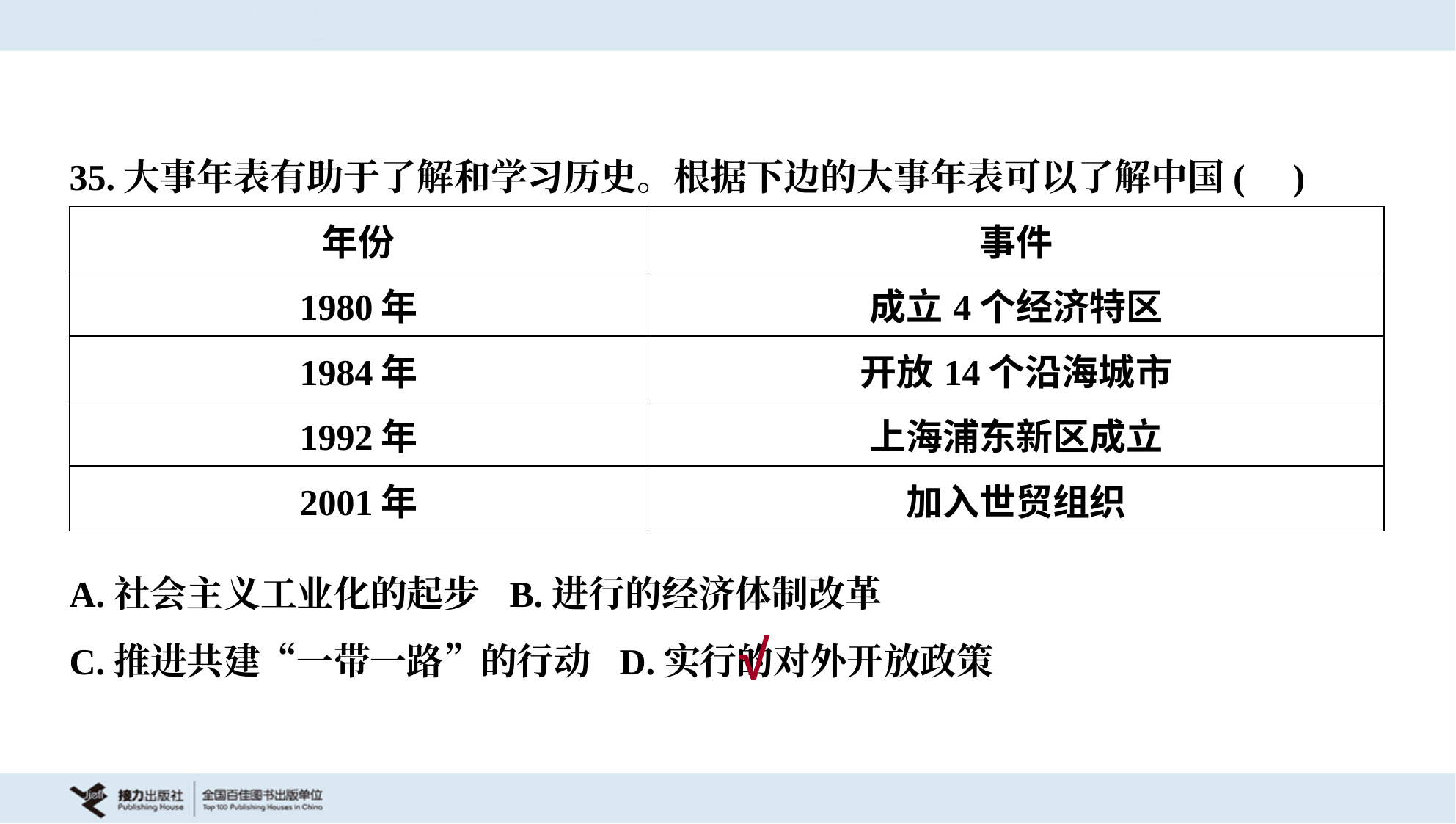

35.大事年表有助于了解和学习历史。根据下边的大事年表可以了解中国(     )
| 年份 | 事件 |
| --- | --- |
| 1980年 | 成立4个经济特区 |
| 1984年 | 开放14个沿海城市 |
| 1992年 | 上海浦东新区成立 |
| 2001年 | 加入世贸组织 |
A.社会主义工业化的起步	B.进行的经济体制改革
C.推进共建“一带一路”的行动	D.实行的对外开放政策
√